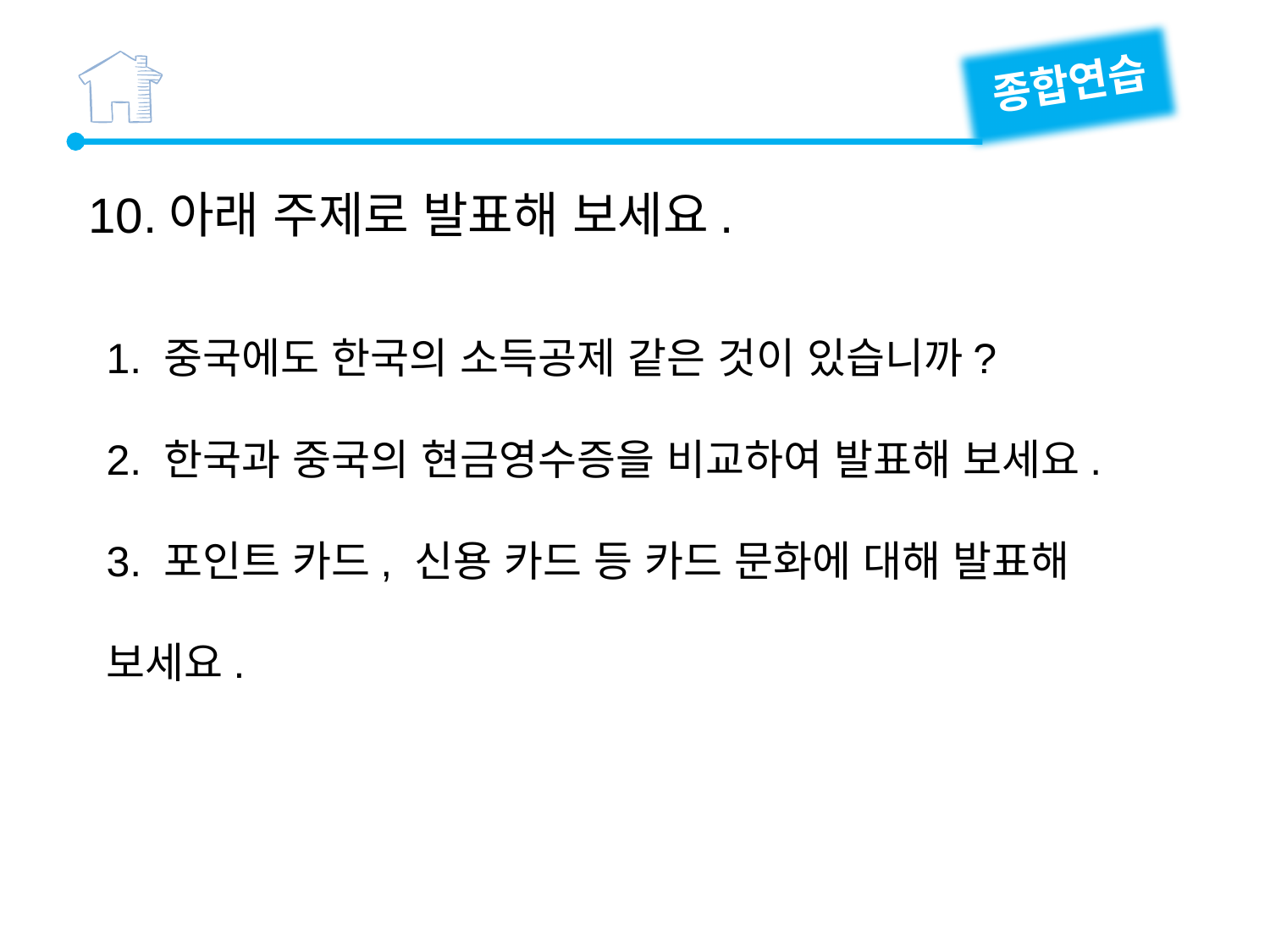

종합연습

10.아래 주제로 발표해 보세요.
1. 중국에도 한국의 소득공제 같은 것이 있습니까?
2. 한국과 중국의 현금영수증을 비교하여 발표해 보세요.
3. 포인트 카드, 신용 카드 등 카드 문화에 대해 발표해 보세요.